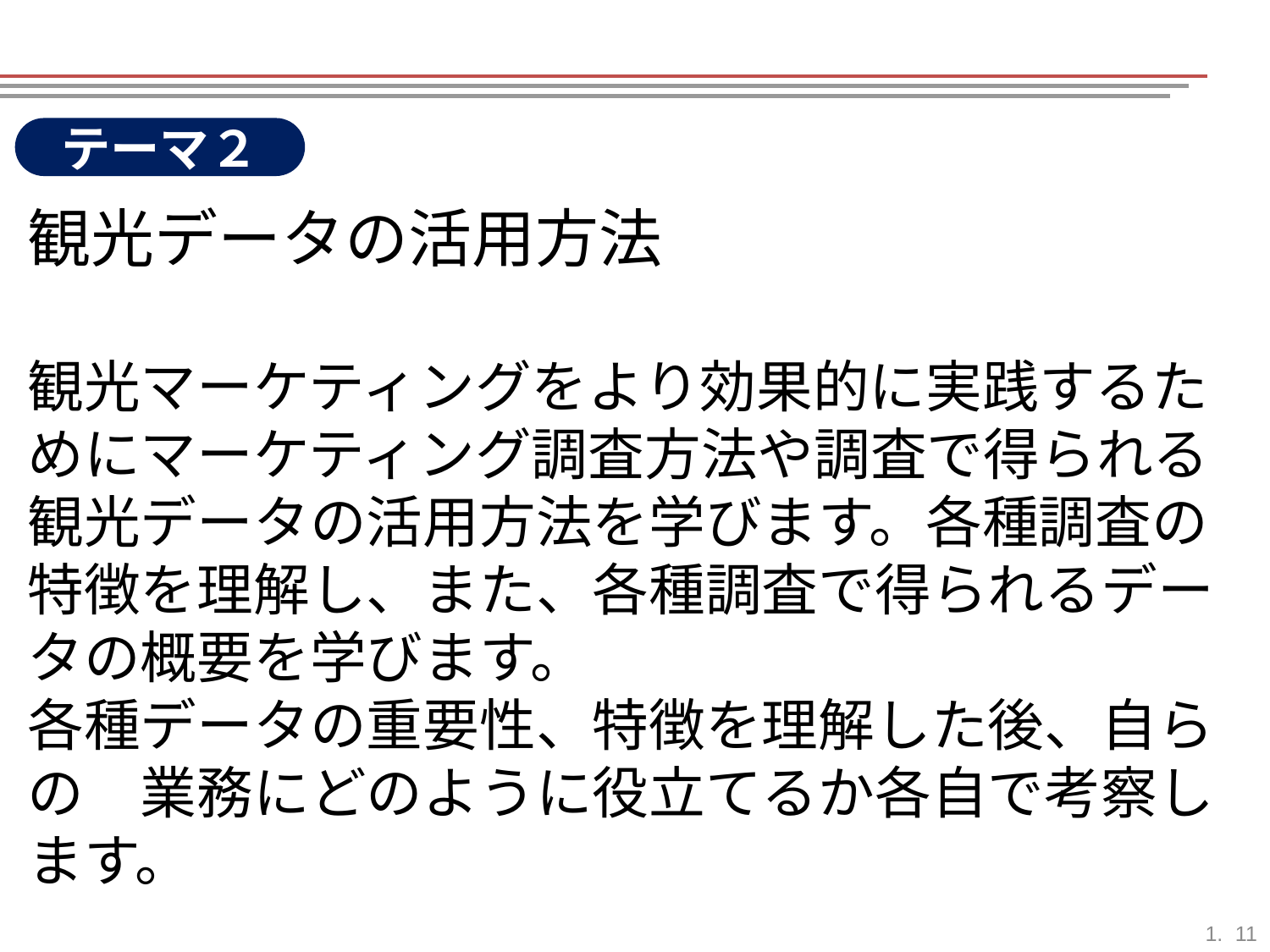

テーマ２
観光データの活用方法

観光マーケティングをより効果的に実践するためにマーケティング調査方法や調査で得られる観光データの活用方法を学びます。各種調査の特徴を理解し、また、各種調査で得られるデータの概要を学びます。
各種データの重要性、特徴を理解した後、自らの　業務にどのように役立てるか各自で考察します。
11